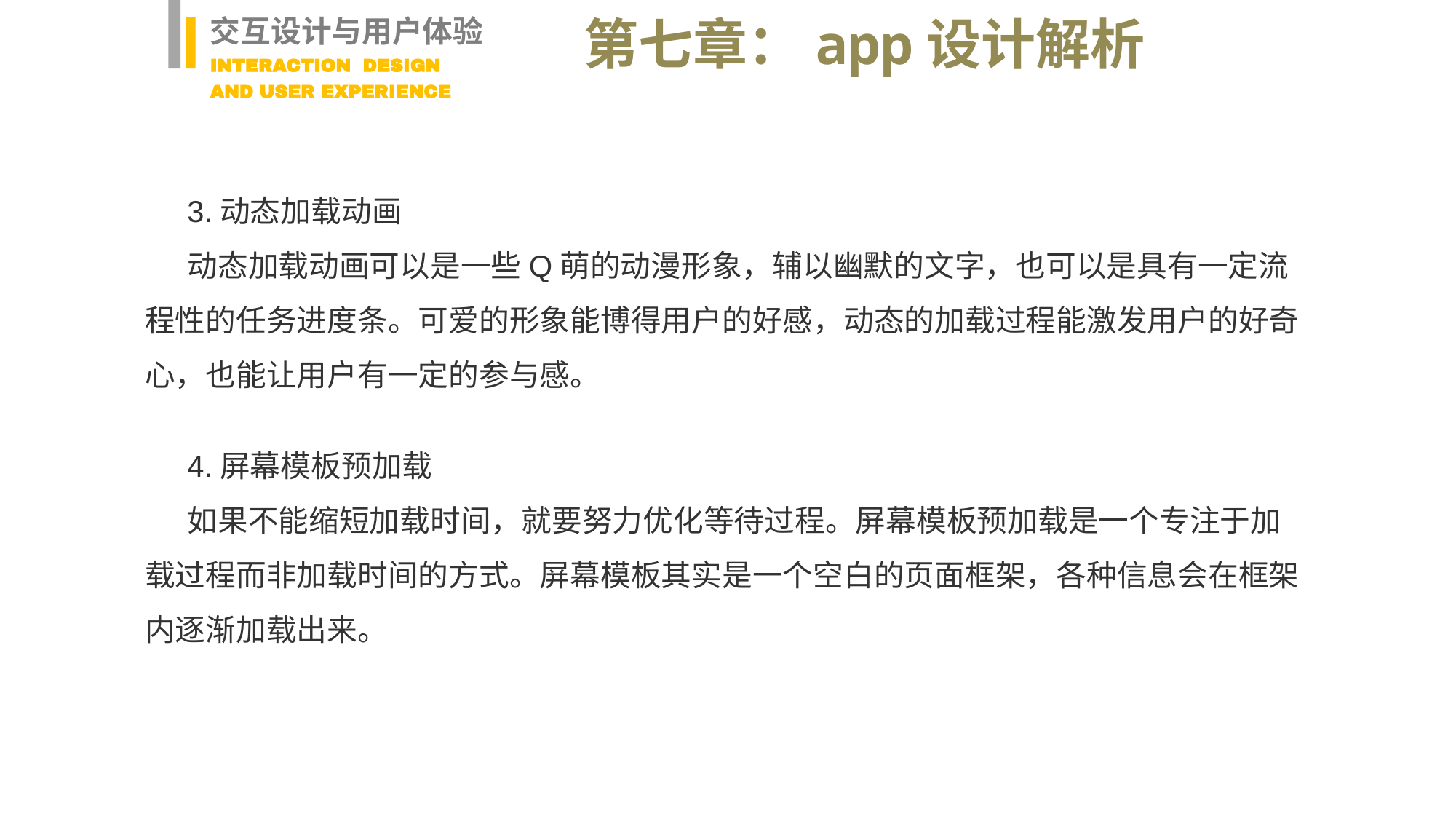

交互设计与用户体验
INTERACTION  DESIGN
AND USER EXPERIENCE
第七章：app设计解析

3.动态加载动画
动态加载动画可以是一些Q萌的动漫形象，辅以幽默的文字，也可以是具有一定流程性的任务进度条。可爱的形象能博得用户的好感，动态的加载过程能激发用户的好奇心，也能让用户有一定的参与感。
4.屏幕模板预加载
如果不能缩短加载时间，就要努力优化等待过程。屏幕模板预加载是一个专注于加载过程而非加载时间的方式。屏幕模板其实是一个空白的页面框架，各种信息会在框架内逐渐加载出来。